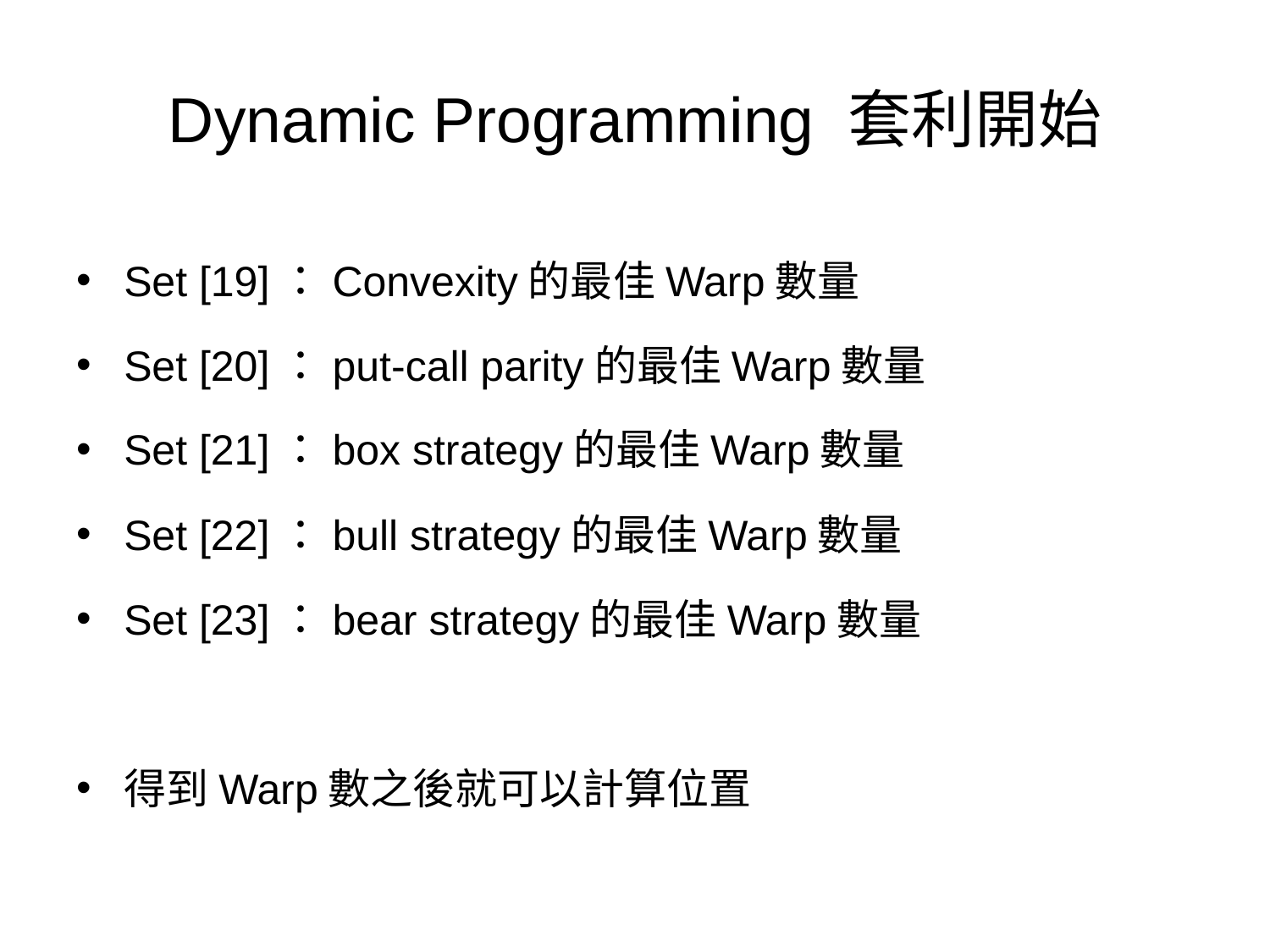

# Dynamic Programming 套利開始
Set [19]：Convexity的最佳Warp數量
Set [20]：put-call parity的最佳Warp數量
Set [21]：box strategy的最佳Warp數量
Set [22]：bull strategy的最佳Warp數量
Set [23]：bear strategy的最佳Warp數量

得到Warp數之後就可以計算位置